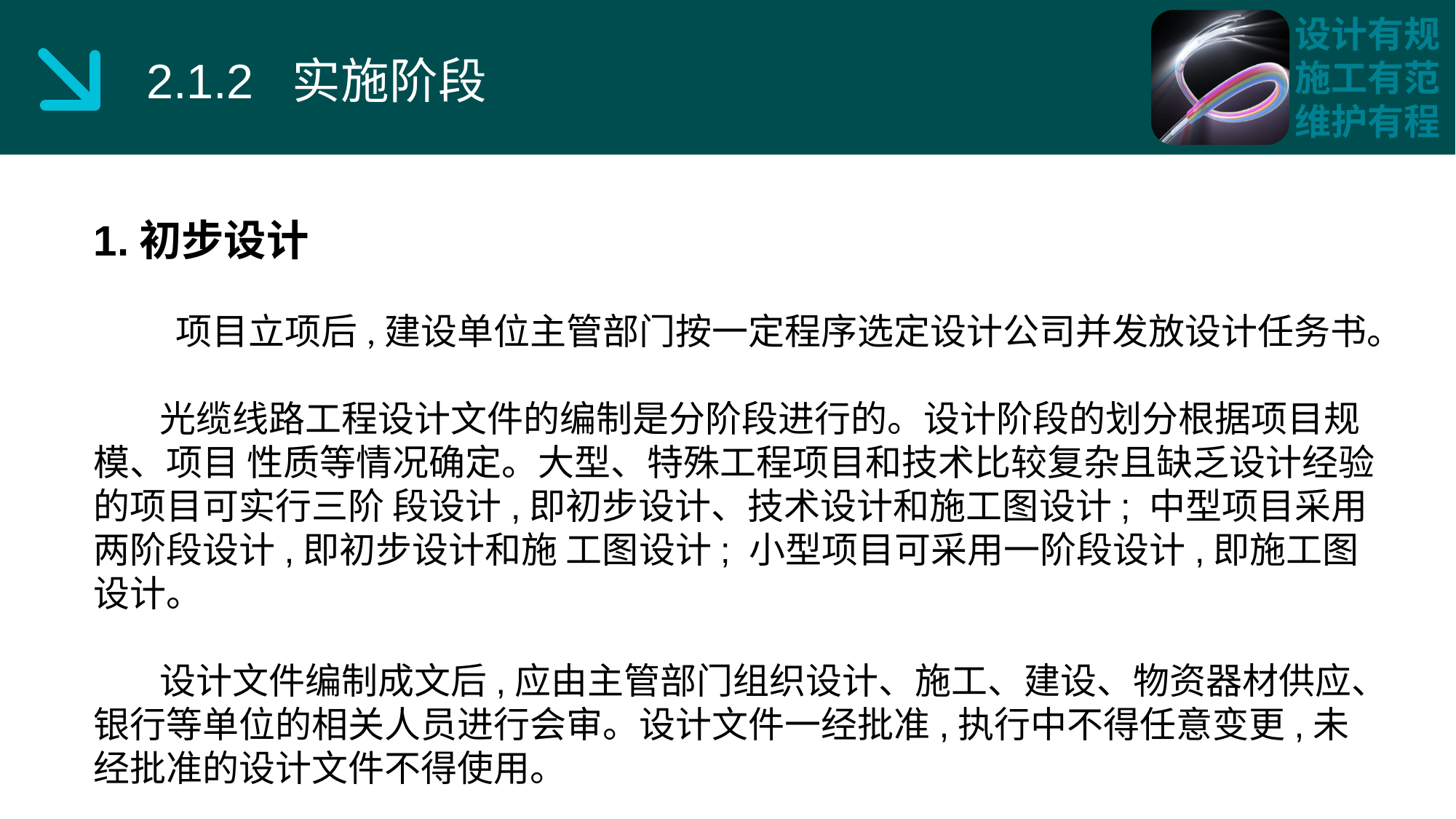

2.1.2  实施阶段

1.初步设计

         项目立项后,建设单位主管部门按一定程序选定设计公司并发放设计任务书。

       光缆线路工程设计文件的编制是分阶段进行的。设计阶段的划分根据项目规模、项目 性质等情况确定。大型、特殊工程项目和技术比较复杂且缺乏设计经验的项目可实行三阶 段设计,即初步设计、技术设计和施工图设计; 中型项目采用两阶段设计,即初步设计和施 工图设计; 小型项目可采用一阶段设计,即施工图设计。

       设计文件编制成文后,应由主管部门组织设计、施工、建设、物资器材供应、银行等单位的相关人员进行会审。设计文件一经批准,执行中不得任意变更,未经批准的设计文件不得使用。